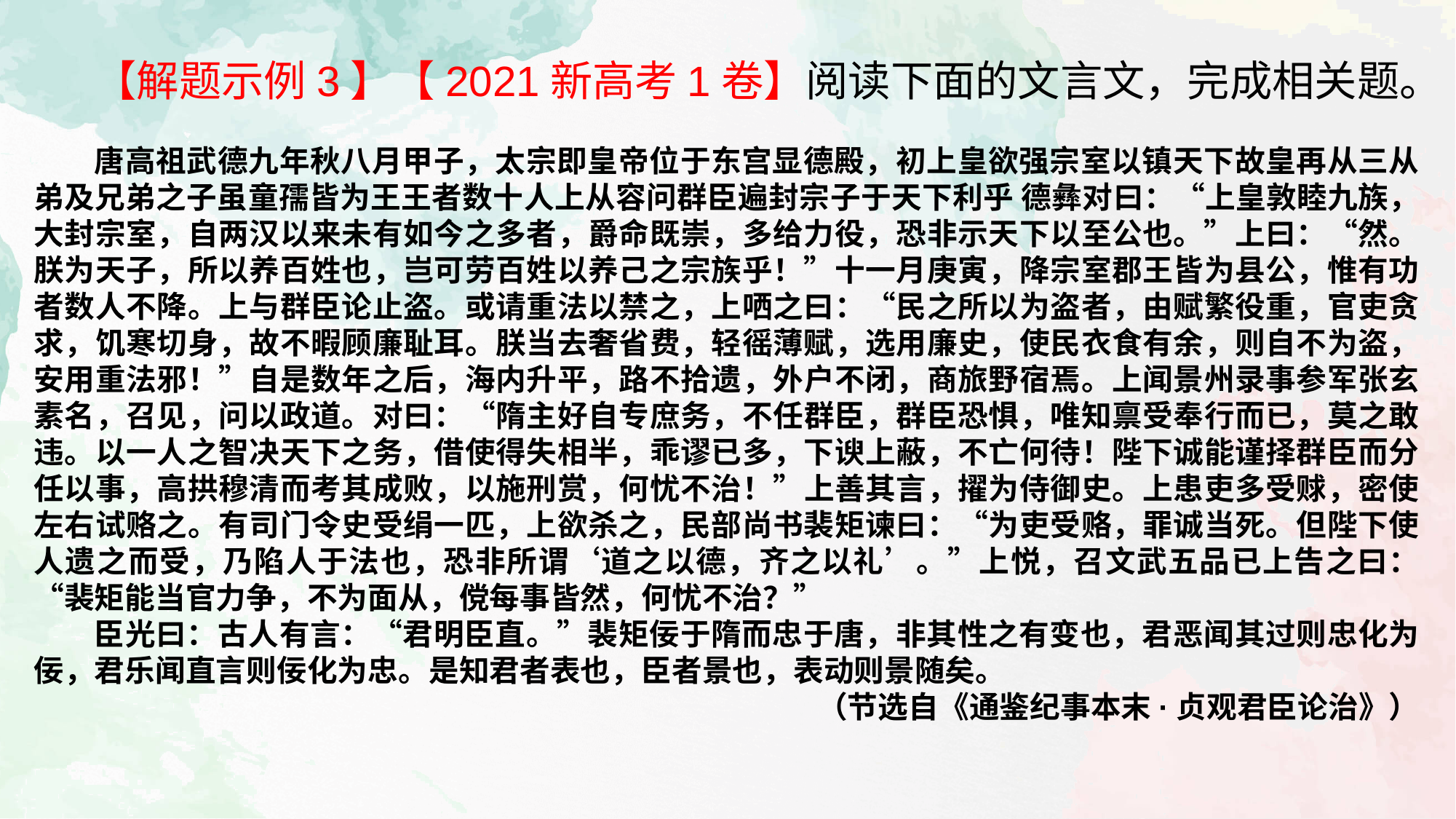

【解题示例3】【2021新高考1卷】阅读下面的文言文，完成相关题。

唐高祖武德九年秋八月甲子，太宗即皇帝位于东宫显德殿，初上皇欲强宗室以镇天下故皇再从三从弟及兄弟之子虽童孺皆为王王者数十人上从容问群臣遍封宗子于天下利乎 德彝对曰：“上皇敦睦九族，大封宗室，自两汉以来未有如今之多者，爵命既崇，多给力役，恐非示天下以至公也。”上曰：“然。朕为天子，所以养百姓也，岂可劳百姓以养己之宗族乎！”十一月庚寅，降宗室郡王皆为县公，惟有功者数人不降。上与群臣论止盗。或请重法以禁之，上哂之曰：“民之所以为盗者，由赋繁役重，官吏贪求，饥寒切身，故不暇顾廉耻耳。朕当去奢省费，轻徭薄赋，选用廉史，使民衣食有余，则自不为盗，安用重法邪！”自是数年之后，海内升平，路不拾遗，外户不闭，商旅野宿焉。上闻景州录事参军张玄素名，召见，问以政道。对曰：“隋主好自专庶务，不任群臣，群臣恐惧，唯知禀受奉行而已，莫之敢违。以一人之智决天下之务，借使得失相半，乖谬已多，下谀上蔽，不亡何待！陛下诚能谨择群臣而分任以事，高拱穆清而考其成败，以施刑赏，何忧不治！”上善其言，擢为侍御史。上患吏多受赇，密使左右试赂之。有司门令史受绢一匹，上欲杀之，民部尚书裴矩谏曰：“为吏受赂，罪诚当死。但陛下使人遗之而受，乃陷人于法也，恐非所谓‘道之以德，齐之以礼’。”上悦，召文武五品已上告之曰：“裴矩能当官力争，不为面从，傥每事皆然，何忧不治？”
臣光曰：古人有言：“君明臣直。”裴矩佞于隋而忠于唐，非其性之有变也，君恶闻其过则忠化为佞，君乐闻直言则佞化为忠。是知君者表也，臣者景也，表动则景随矣。
                                 （节选自《通鉴纪事本末·贞观君臣论治》）